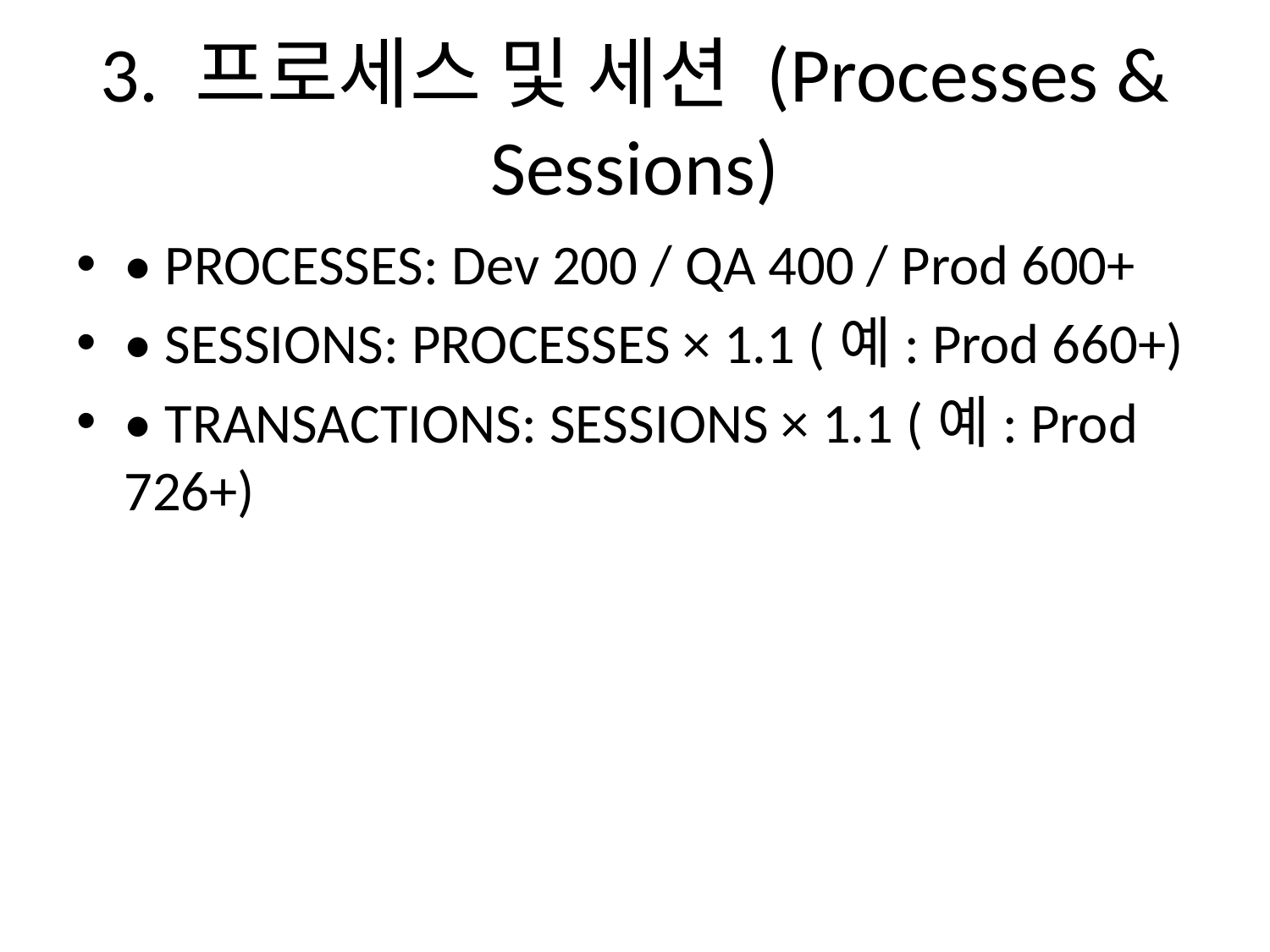

# 3. 프로세스 및 세션 (Processes & Sessions)
• PROCESSES: Dev 200 / QA 400 / Prod 600+
• SESSIONS: PROCESSES × 1.1 (예: Prod 660+)
• TRANSACTIONS: SESSIONS × 1.1 (예: Prod 726+)